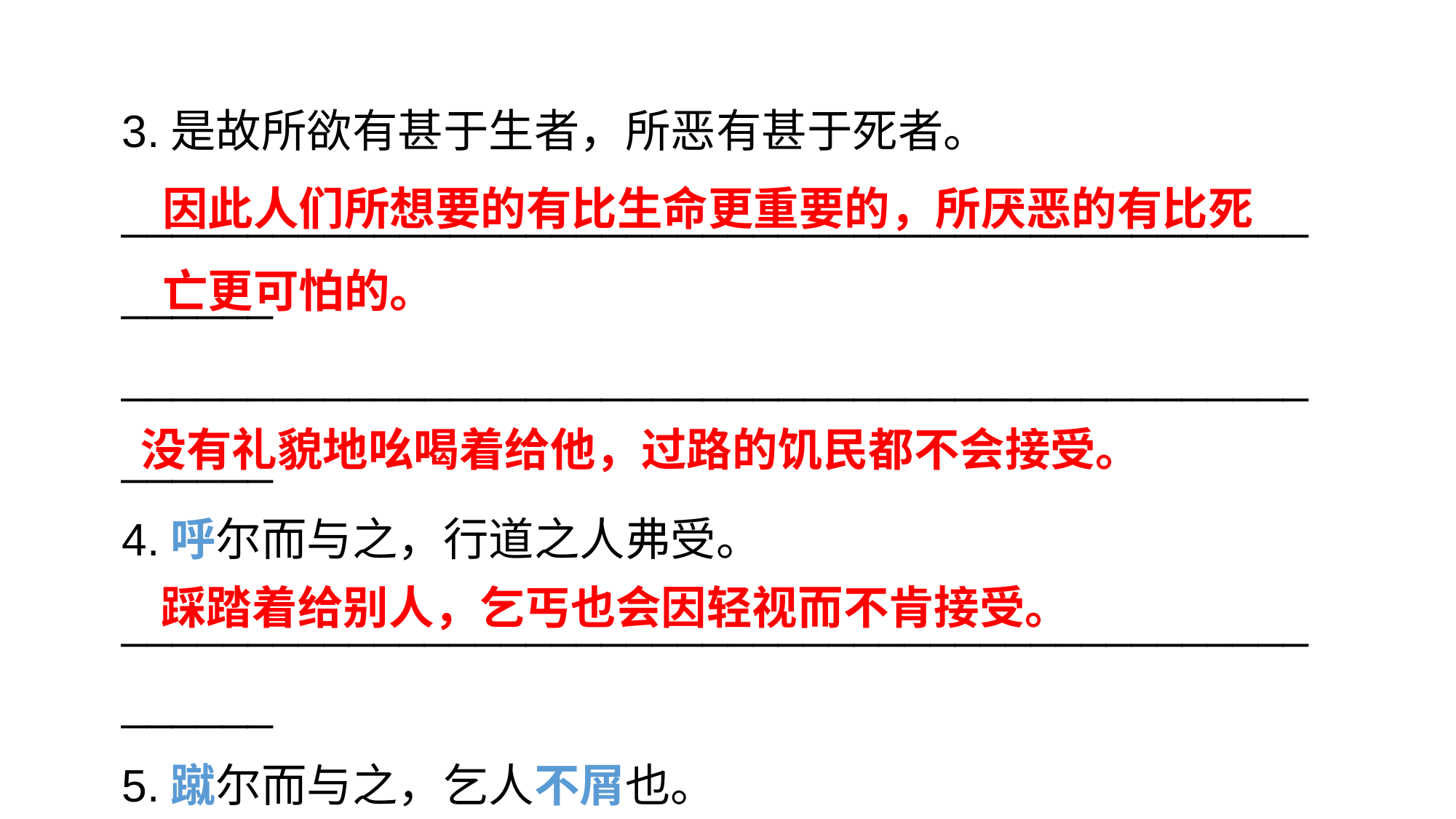

3.是故所欲有甚于生者，所恶有甚于死者。
_____________________________________________________
_____________________________________________________
4.呼尔而与之，行道之人弗受。
_____________________________________________________
5.蹴尔而与之，乞人不屑也。
_____________________________________________________
因此人们所想要的有比生命更重要的，所厌恶的有比死亡更可怕的。
没有礼貌地吆喝着给他，过路的饥民都不会接受。
踩踏着给别人，乞丐也会因轻视而不肯接受。